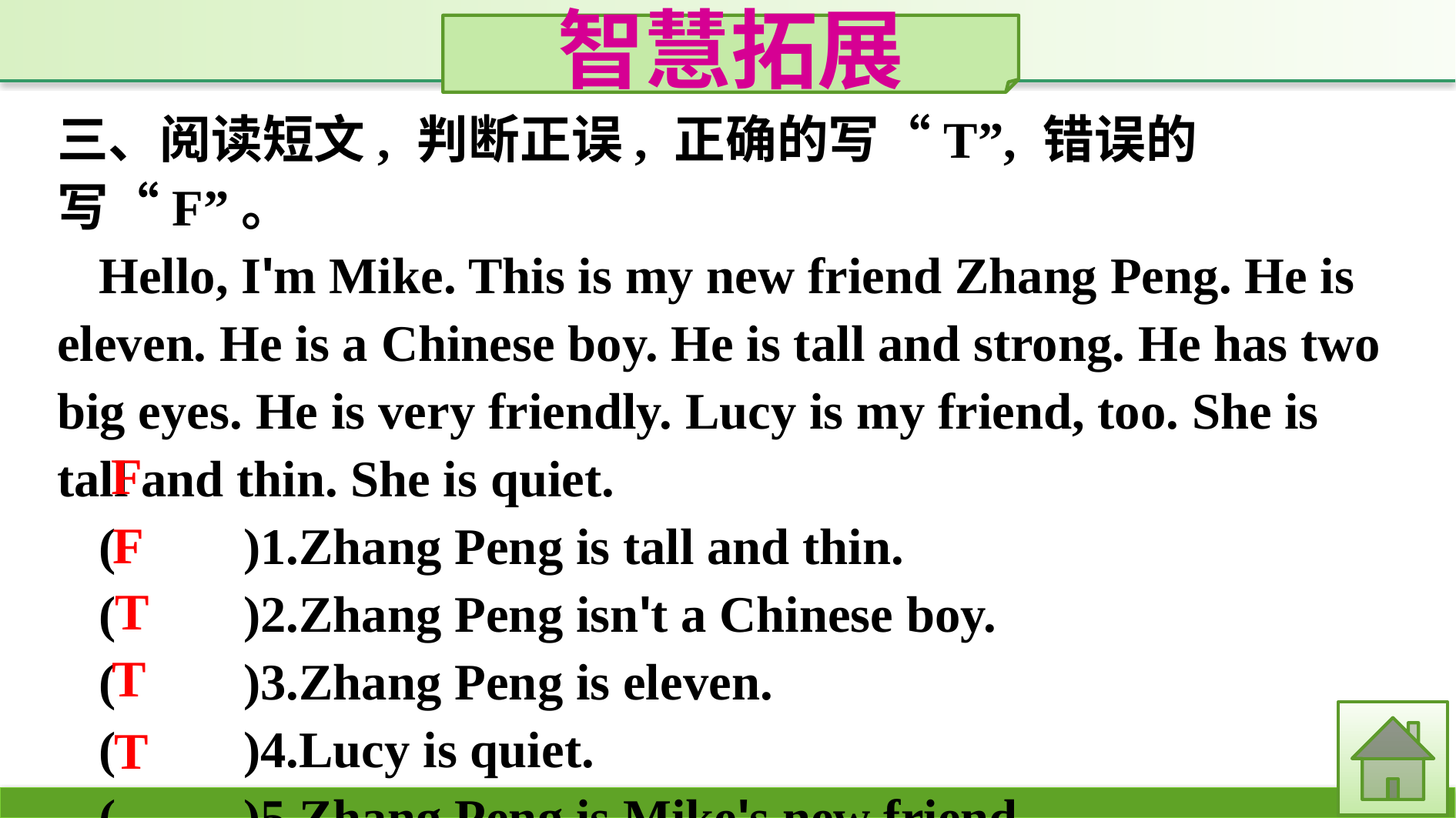

智慧拓展
三、阅读短文, 判断正误, 正确的写“T”, 错误的写“F”。
Hello, I'm Mike. This is my new friend Zhang Peng. He is eleven. He is a Chinese boy. He is tall and strong. He has two big eyes. He is very friendly. Lucy is my friend, too. She is tall and thin. She is quiet.
(　　)1.Zhang Peng is tall and thin.
(　　)2.Zhang Peng isn't a Chinese boy.
(　　)3.Zhang Peng is eleven.
(　　)4.Lucy is quiet.
(　　)5.Zhang Peng is Mike's new friend.
F
F
T
T
T